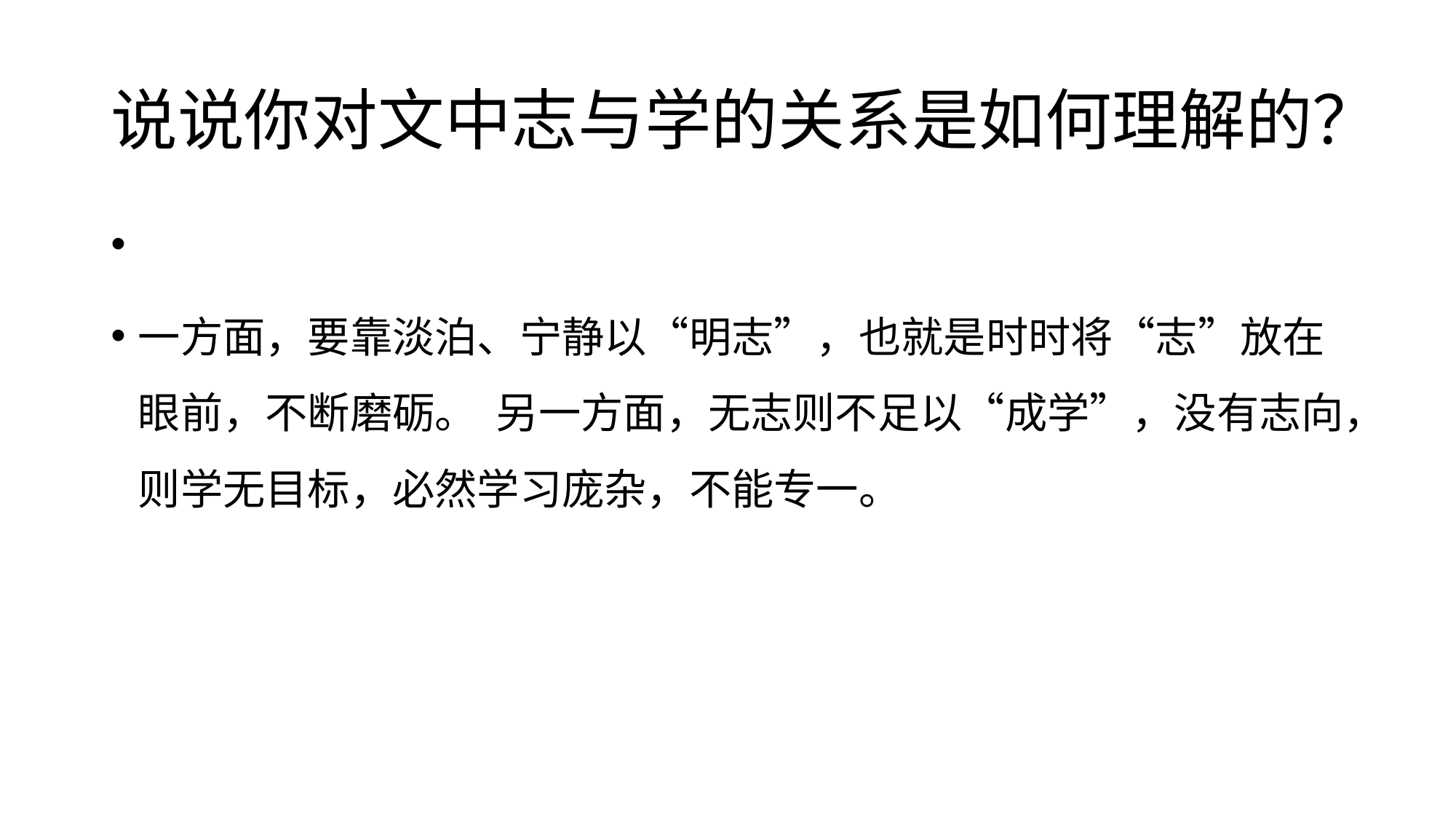

# 说说你对文中志与学的关系是如何理解的？

一方面，要靠淡泊、宁静以“明志”，也就是时时将“志”放在眼前，不断磨砺。  另一方面，无志则不足以“成学”，没有志向，则学无目标，必然学习庞杂，不能专一。